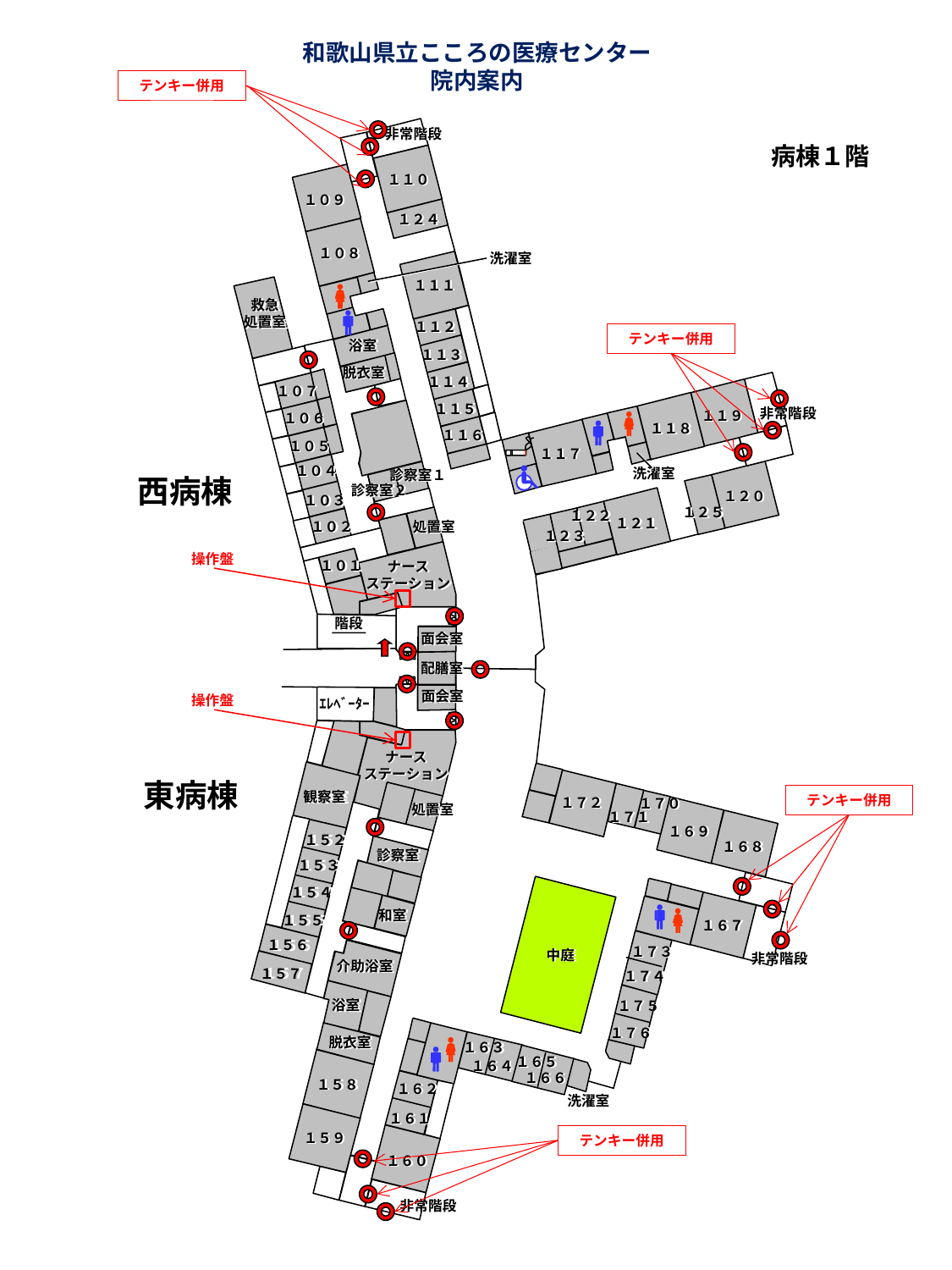

和歌山県立こころの医療センター
院内案内
テンキー併用

非常階段

病棟１階

１１０

１０９

１２４

１０８
洗濯室

１１１

救急
処置室

１１２
テンキー併用

浴室

１１３

脱衣室

１１４

１０７

１１５

非常階段

１１９
１０６

１１８

１１６

１０５

１１７

１０４
洗濯室
診察室１

西病棟

診察室２

１２０
１０３

１２５
１２２

１２１
１０２
処置室

１２３

操作盤

１０１
ナース
ステーション

階段

面会室

配膳室

面会室

操作盤

ｴﾚﾍﾞｰﾀｰ

ナース
ステーション

東病棟

観察室

テンキー併用
１７２
１７０

処置室

１７１

１６９

１５２
１６８

診察室

１５３

１５４

和室

１５５

１６７

１５６

１７３

中庭
非常階段

介助浴室

１５７
１７４

浴室
１７５

１７６

脱衣室

１６３

１６５

１６４

１６６
１５８

１６２

洗濯室

１６１

１５９

テンキー併用
１６０

非常階段